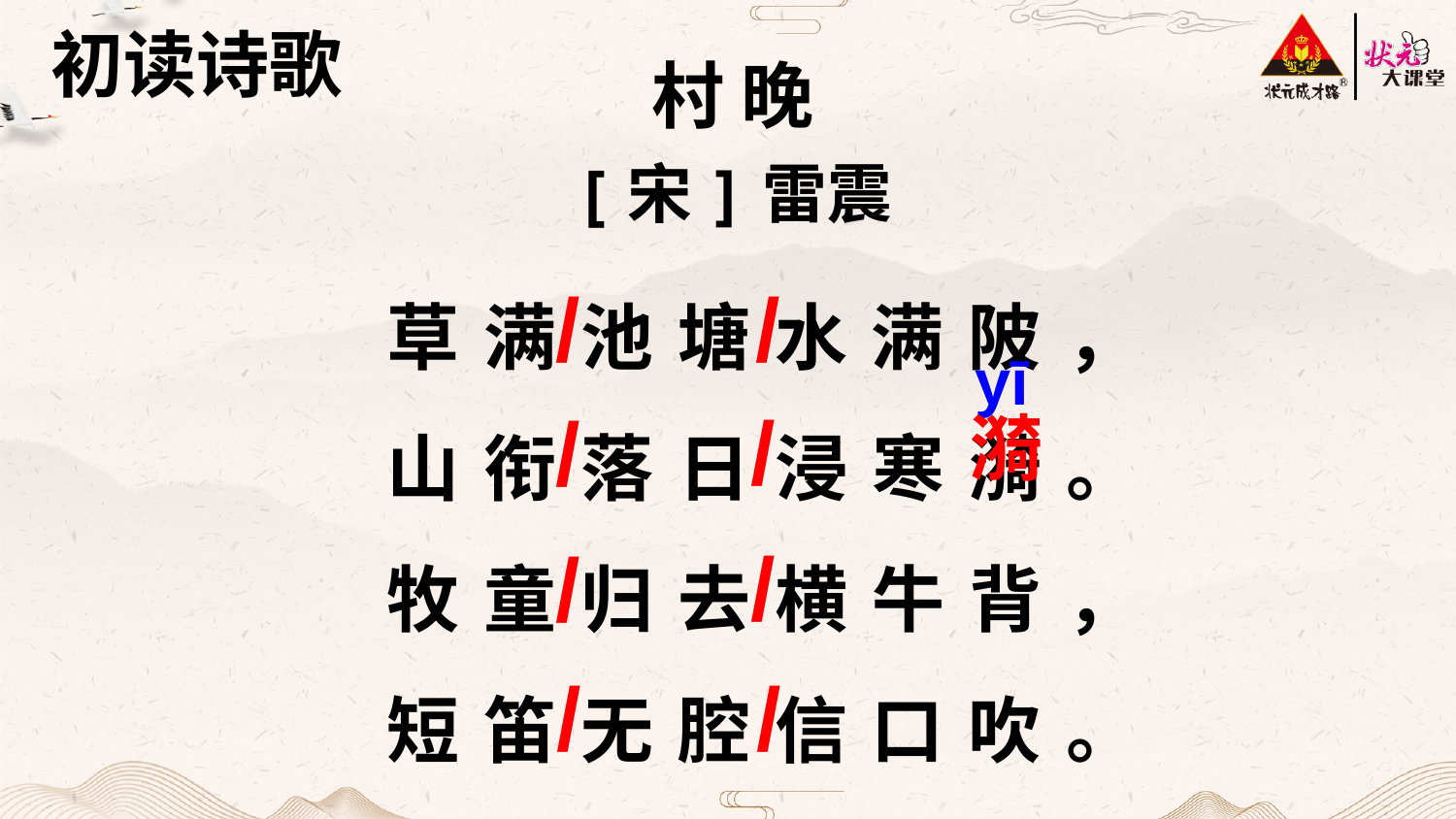

初读诗歌
村 晚
[宋]雷震
草满池塘水满陂，山衔落日浸寒漪。牧童归去横牛背，短笛无腔信口吹。
/
/
yī
/
/
漪
/
/
/
/